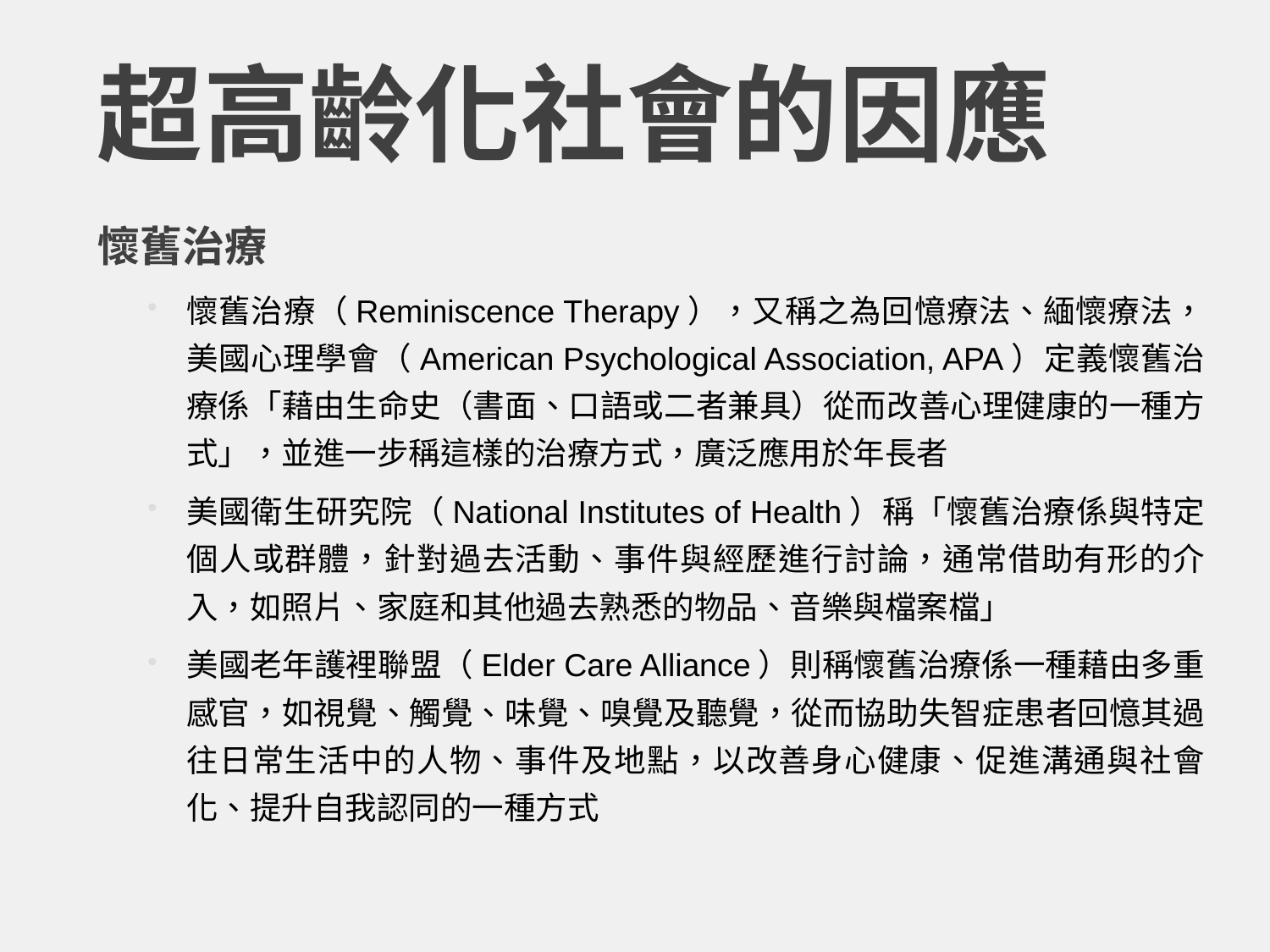

# 超高齡化社會的因應
懷舊治療
懷舊治療（Reminiscence Therapy），又稱之為回憶療法、緬懷療法，美國心理學會（American Psychological Association, APA）定義懷舊治療係「藉由生命史（書面、口語或二者兼具）從而改善心理健康的一種方式」，並進一步稱這樣的治療方式，廣泛應用於年長者
美國衛生研究院（National Institutes of Health）稱「懷舊治療係與特定個人或群體，針對過去活動、事件與經歷進行討論，通常借助有形的介入，如照片、家庭和其他過去熟悉的物品、音樂與檔案檔」
美國老年護裡聯盟（Elder Care Alliance）則稱懷舊治療係一種藉由多重感官，如視覺、觸覺、味覺、嗅覺及聽覺，從而協助失智症患者回憶其過往日常生活中的人物、事件及地點，以改善身心健康、促進溝通與社會化、提升自我認同的一種方式